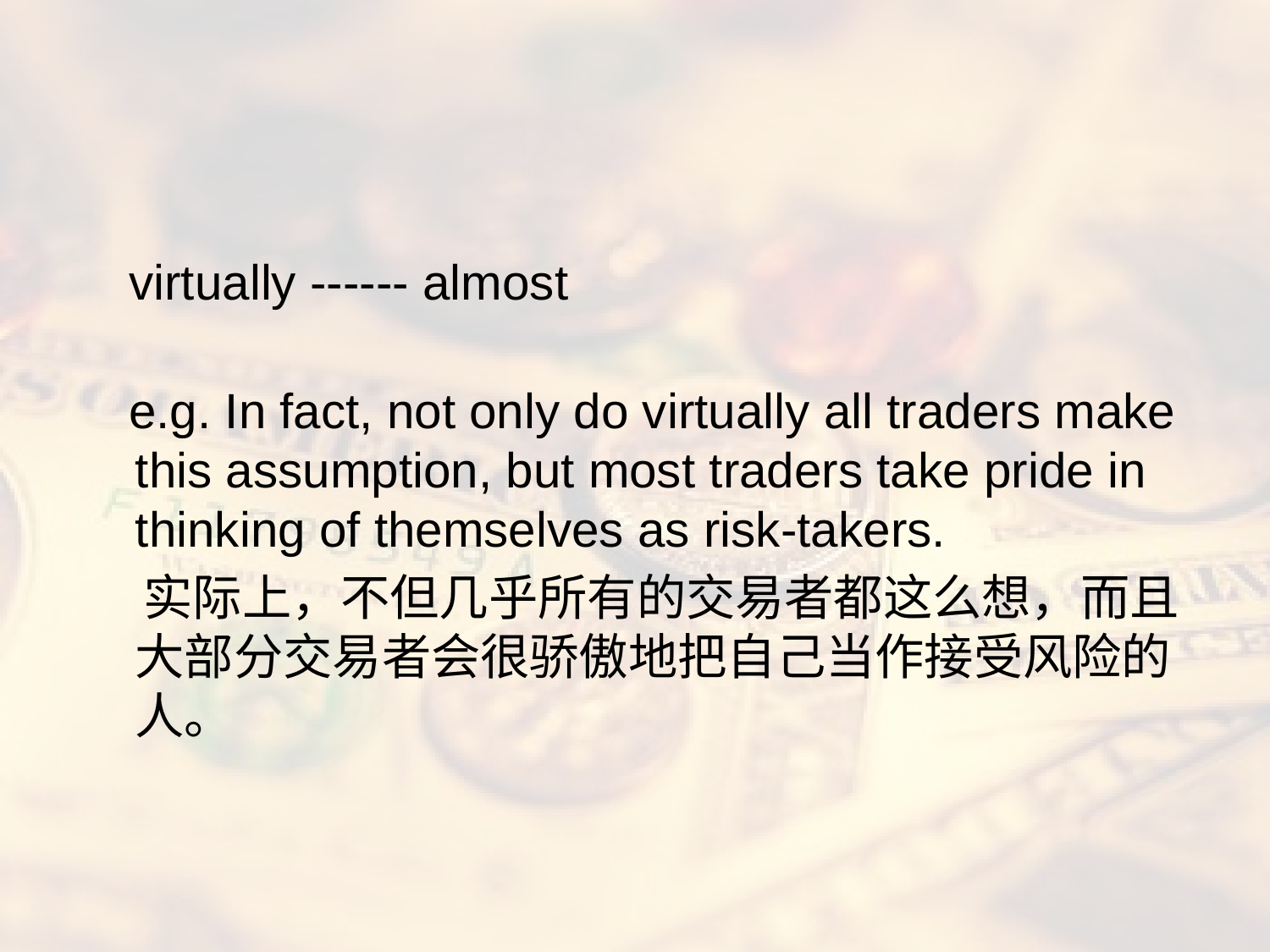

#
   virtually ------ almost
   e.g. In fact, not only do virtually all traders make this assumption, but most traders take pride in thinking of themselves as risk-takers.
    实际上，不但几乎所有的交易者都这么想，而且大部分交易者会很骄傲地把自己当作接受风险的人。